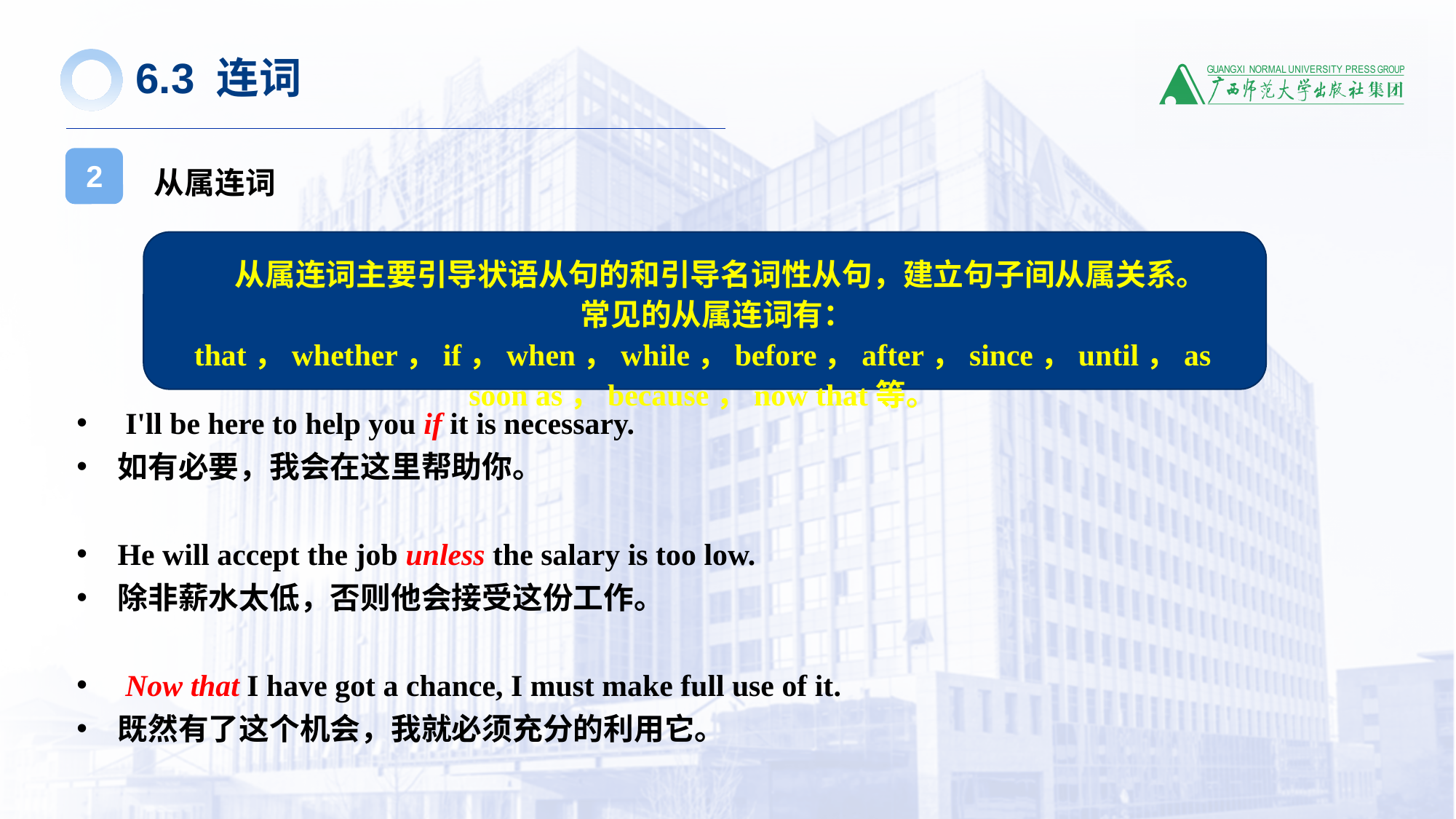

6.3 连词

从属连词

2

从属连词主要引导状语从句的和引导名词性从句，建立句子间从属关系。
常见的从属连词有：that，whether，if，when，while，before，after，since，until，as soon as，because，now that等。

 I'll be here to help you if it is necessary.
如有必要，我会在这里帮助你。

He will accept the job unless the salary is too low.
除非薪水太低，否则他会接受这份工作。

 Now that I have got a chance, I must make full use of it.
既然有了这个机会，我就必须充分的利用它。